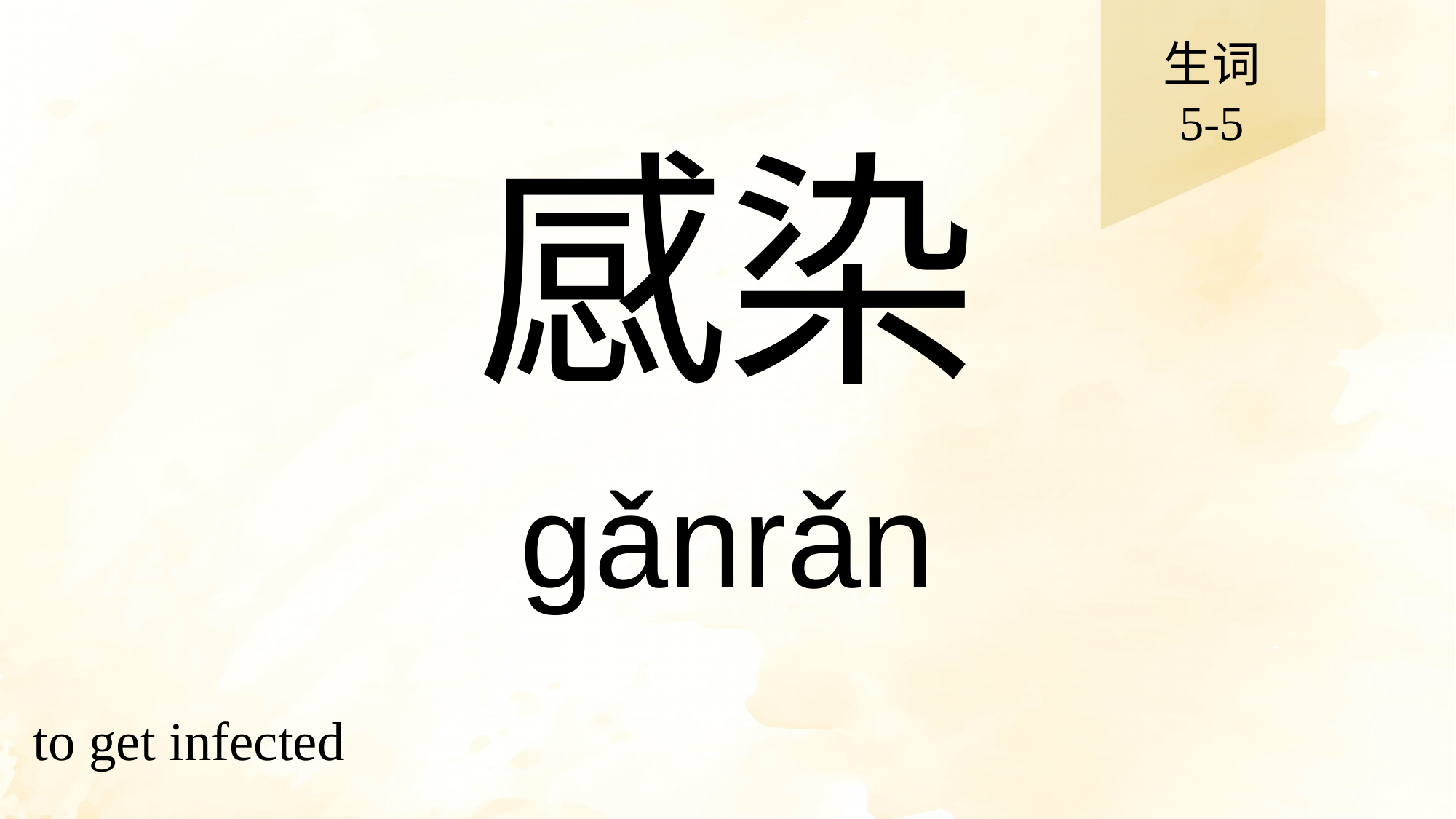

生词
5-5
# 感染
gǎnrǎn
to get infected